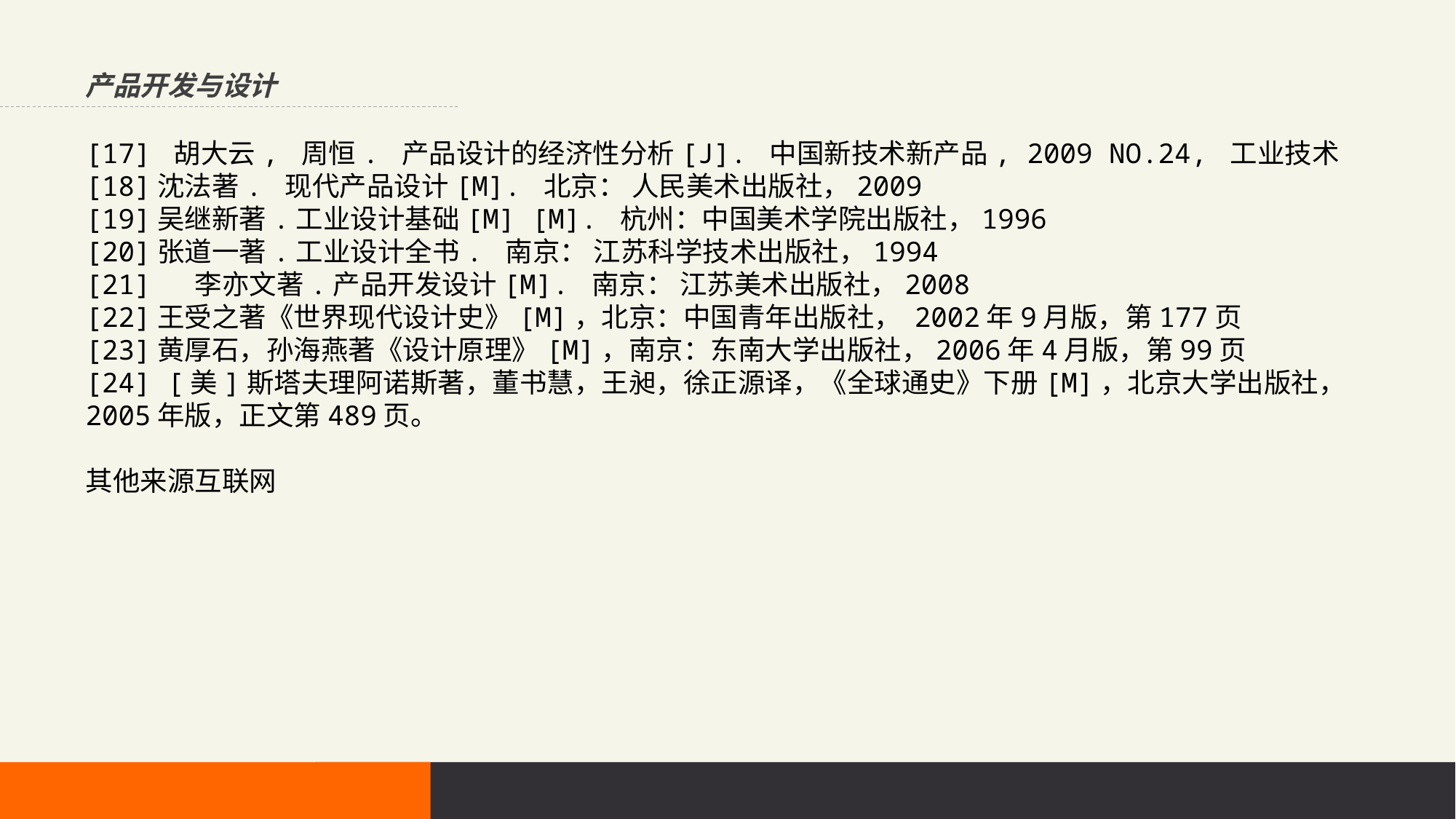

产品开发与设计
[17] 胡大云, 周恒. 产品设计的经济性分析[J]. 中国新技术新产品, 2009 NO.24, 工业技术
[18]沈法著. 现代产品设计[M]. 北京： 人民美术出版社，2009
[19]吴继新著.工业设计基础[M] [M]. 杭州：中国美术学院出版社，1996
[20]张道一著.工业设计全书. 南京： 江苏科学技术出版社，1994
[21]	李亦文著.产品开发设计[M]. 南京： 江苏美术出版社，2008
[22]王受之著《世界现代设计史》[M]，北京：中国青年出版社， 2002年9月版，第177页
[23]黄厚石，孙海燕著《设计原理》[M]，南京：东南大学出版社，2006年4月版，第99页
[24] [美]斯塔夫理阿诺斯著，董书慧，王昶，徐正源译，《全球通史》下册[M]，北京大学出版社，2005年版，正文第489页。

其他来源互联网